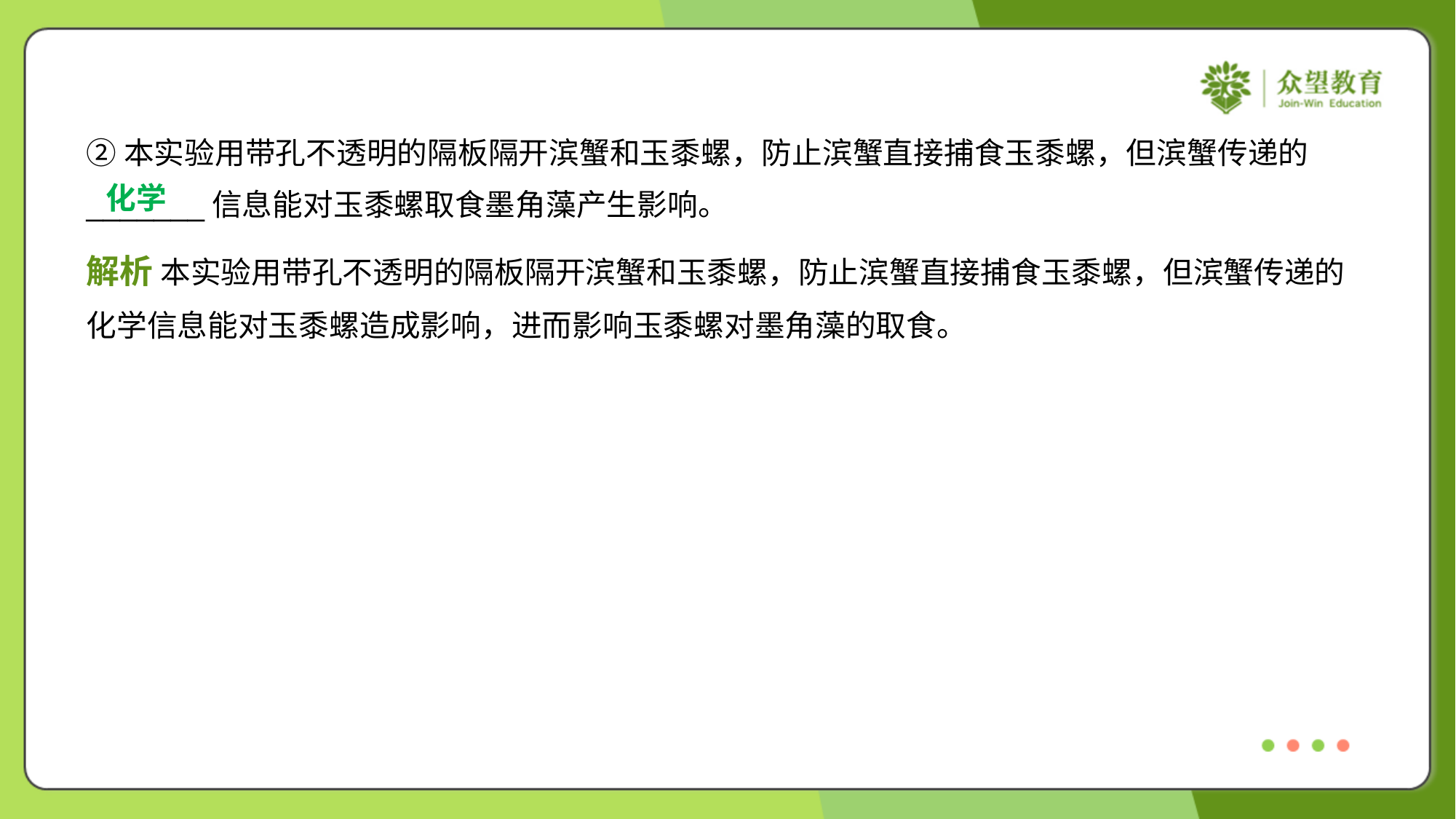

②本实验用带孔不透明的隔板隔开滨蟹和玉黍螺，防止滨蟹直接捕食玉黍螺，但滨蟹传递的
_______信息能对玉黍螺取食墨角藻产生影响。
化学
解析 本实验用带孔不透明的隔板隔开滨蟹和玉黍螺，防止滨蟹直接捕食玉黍螺，但滨蟹传递的
化学信息能对玉黍螺造成影响，进而影响玉黍螺对墨角藻的取食。